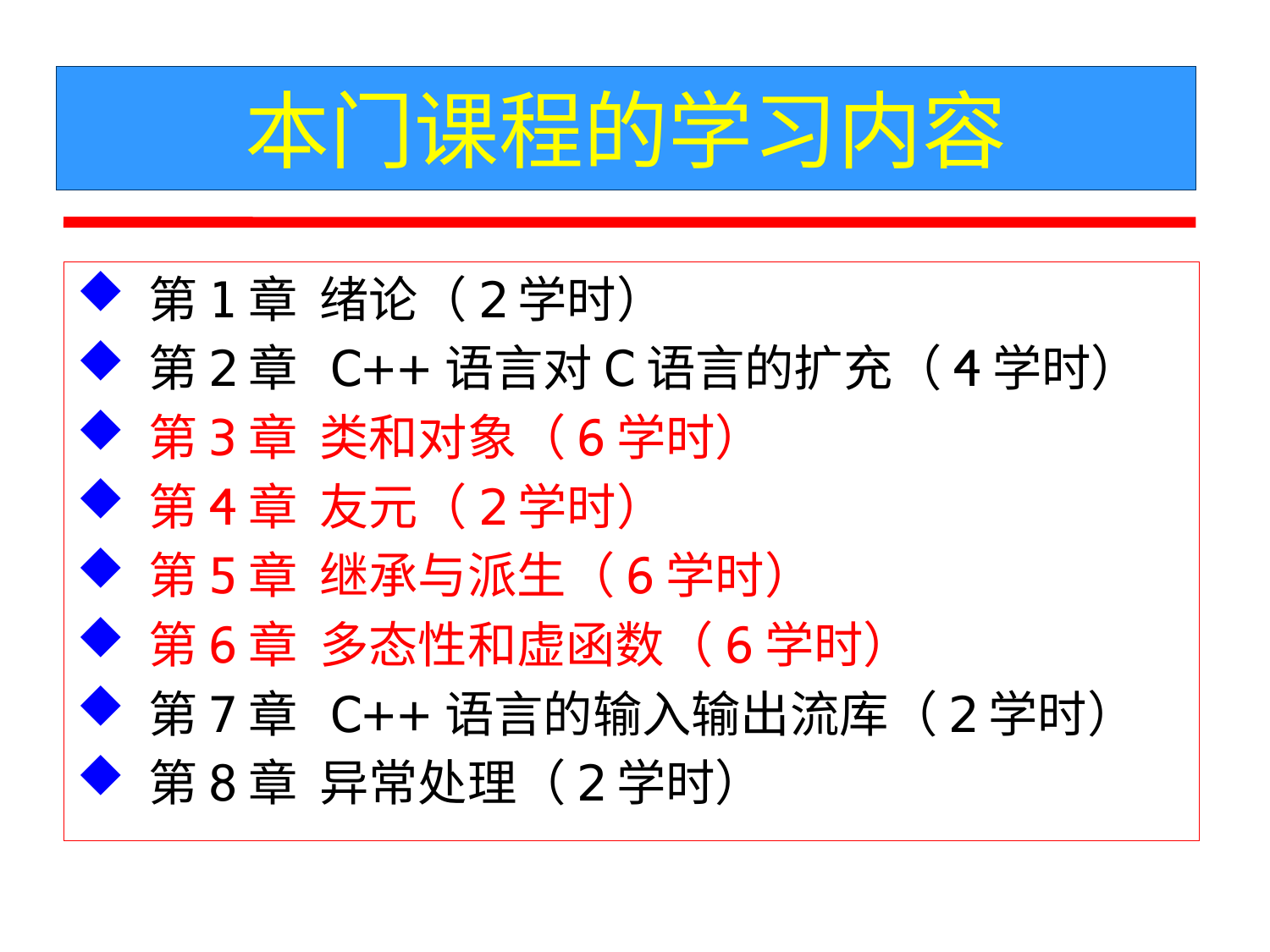

# 本门课程的学习内容
 第1章  绪论（2学时）
 第2章  C++语言对C语言的扩充（4学时）
 第3章  类和对象（6学时）
 第4章  友元（2学时）
 第5章  继承与派生（6学时）
 第6章  多态性和虚函数（6学时）
 第7章  C++语言的输入输出流库（2学时）
 第8章  异常处理（2学时）